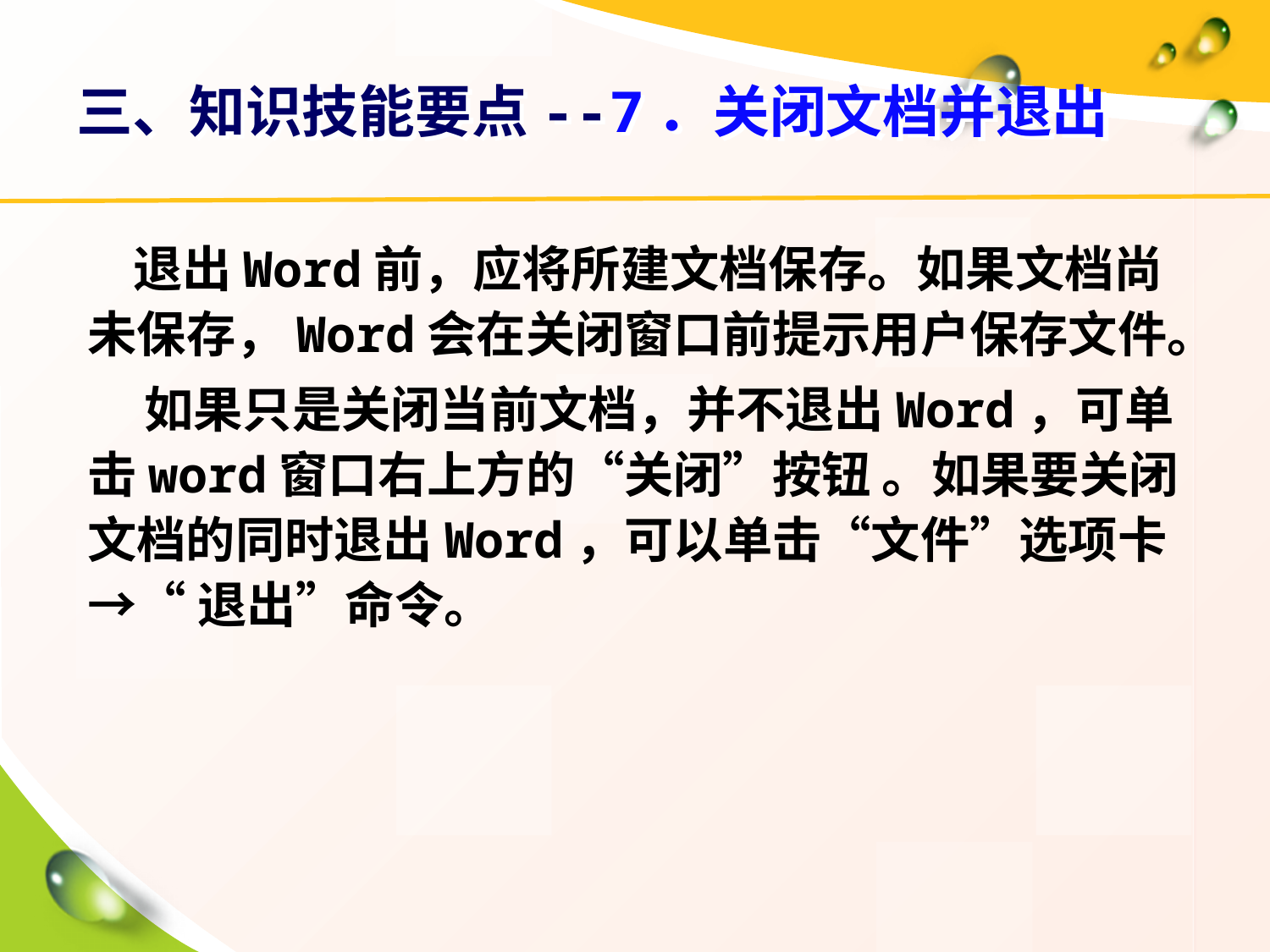

# 三、知识技能要点--7．关闭文档并退出
   退出Word前，应将所建文档保存。如果文档尚未保存，Word会在关闭窗口前提示用户保存文件。
    如果只是关闭当前文档，并不退出Word，可单击word窗口右上方的“关闭”按钮 。如果要关闭文档的同时退出Word，可以单击“文件”选项卡→“ 退出”命令。